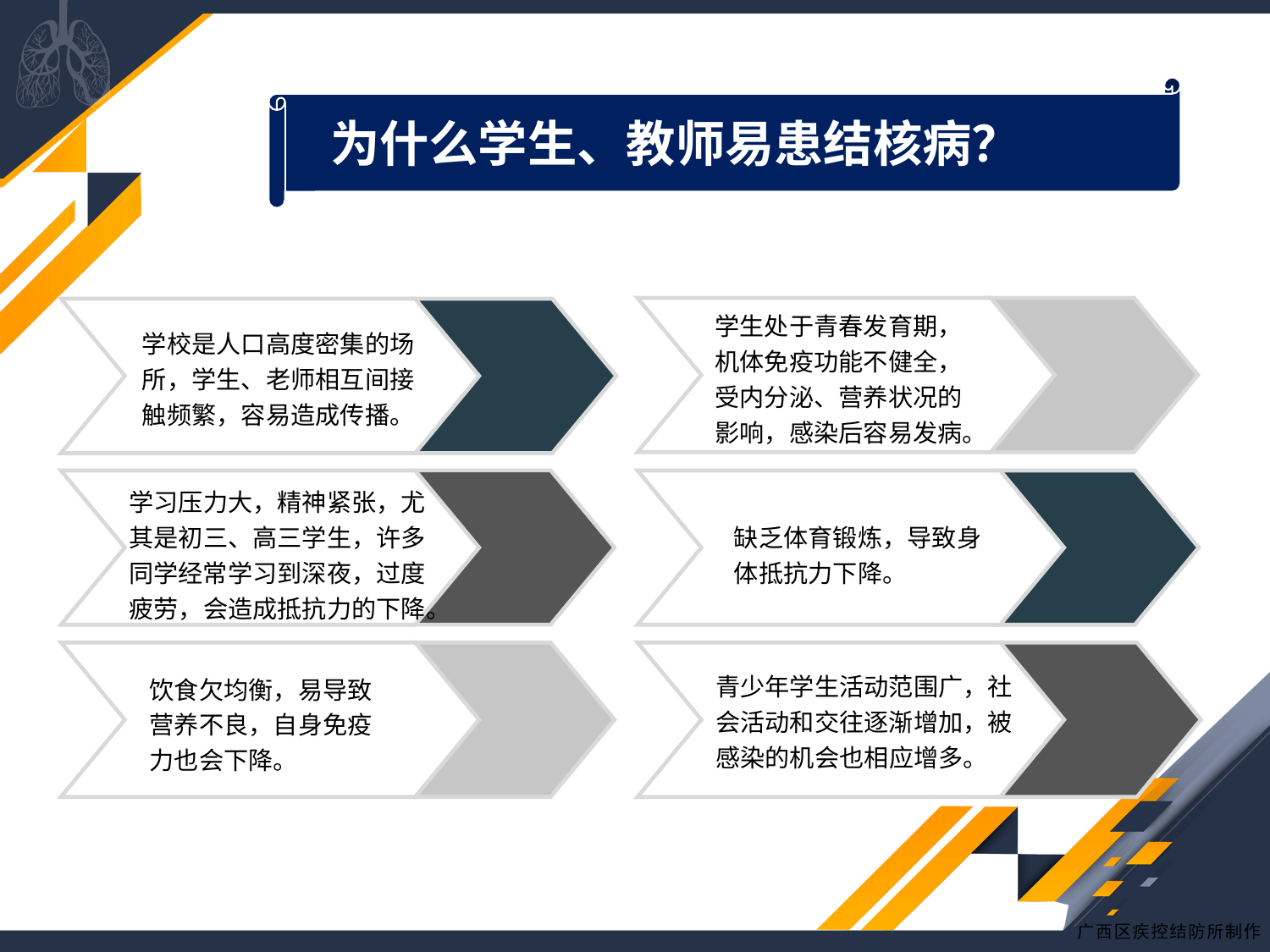

为什么学生、教师易患结核病？

学生处于青春发育期，机体免疫功能不健全，受内分泌、营养状况的影响，感染后容易发病。

学校是人口高度密集的场所，学生、老师相互间接触频繁，容易造成传播。

学习压力大，精神紧张，尤其是初三、高三学生，许多同学经常学习到深夜，过度疲劳，会造成抵抗力的下降。

缺乏体育锻炼，导致身体抵抗力下降。

饮食欠均衡，易导致营养不良，自身免疫力也会下降。

青少年学生活动范围广，社会活动和交往逐渐增加，被感染的机会也相应增多。